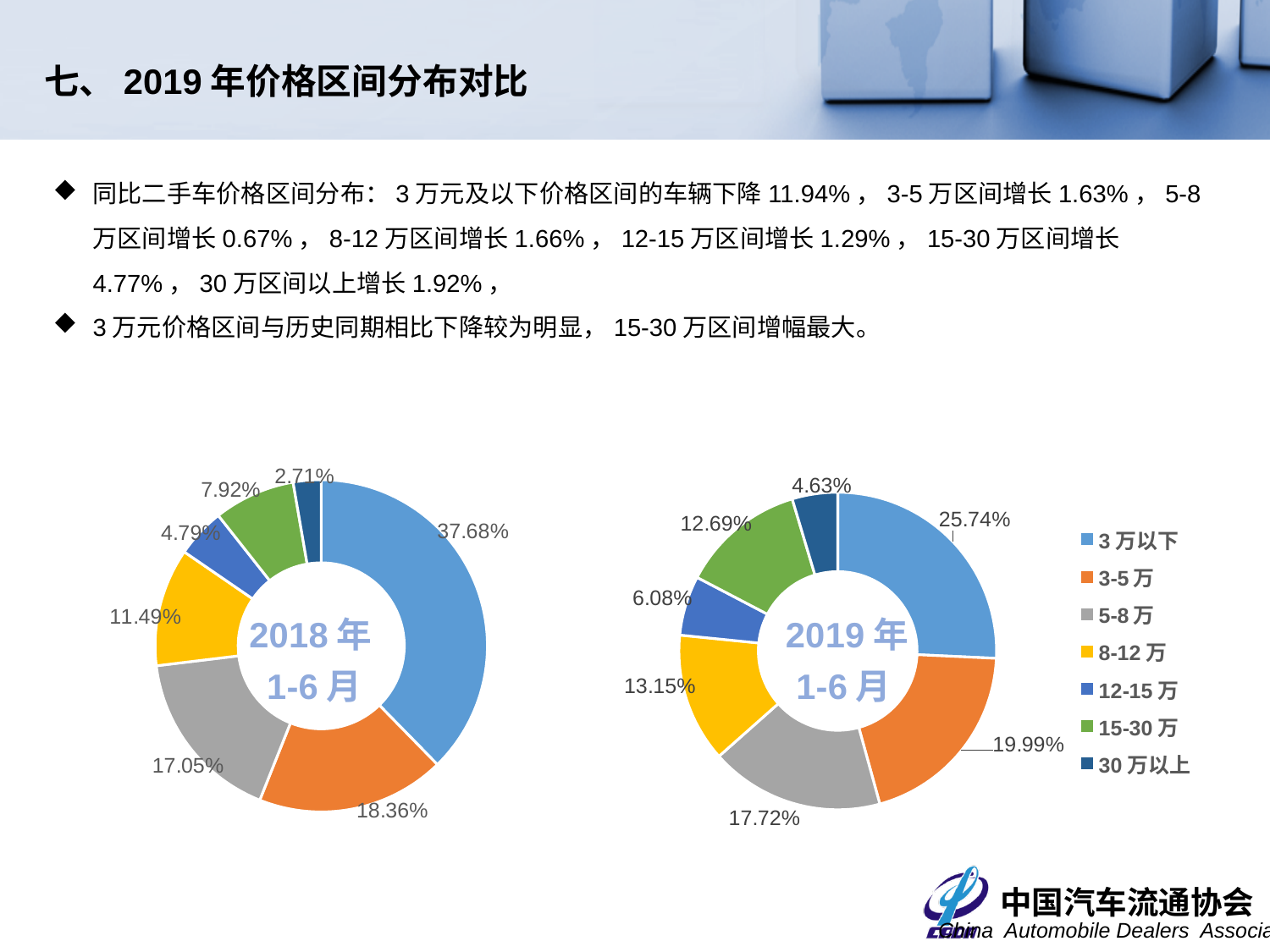

七、2019年价格区间分布对比
同比二手车价格区间分布：3万元及以下价格区间的车辆下降11.94%，3-5万区间增长1.63%，5-8万区间增长0.67%，8-12万区间增长1.66%，12-15万区间增长1.29%，15-30万区间增长4.77%，30万区间以上增长1.92%，
3万元价格区间与历史同期相比下降较为明显，15-30万区间增幅最大。

### Chart

| Category |  |
|---|---|
| 3万以下 | 0.2574229329856936 |
| 3-5万 | 0.19989941672941414 |
| 5-8万 | 0.1771698452478619 |
| 8-12万 | 0.13149857834818668 |
| 12-15万 | 0.06075875748755352 |
| 15-30万 | 0.12694283049190278 |
| 30万以上 | 0.046307638709387394 |

### Chart

| Category | 比例 |
|---|---|
| 3w及以下 | 0.376756617198442 |
| 3w-5w | 0.1835564908474891 |
| 5w-8w | 0.17050311045467592 |
| 8w-12w | 0.11492311486830509 |
| 12w-15w | 0.047913839035232636 |
| 15w-30w | 0.07921454709097128 |
| 30w以上 | 0.02713228050488458 |